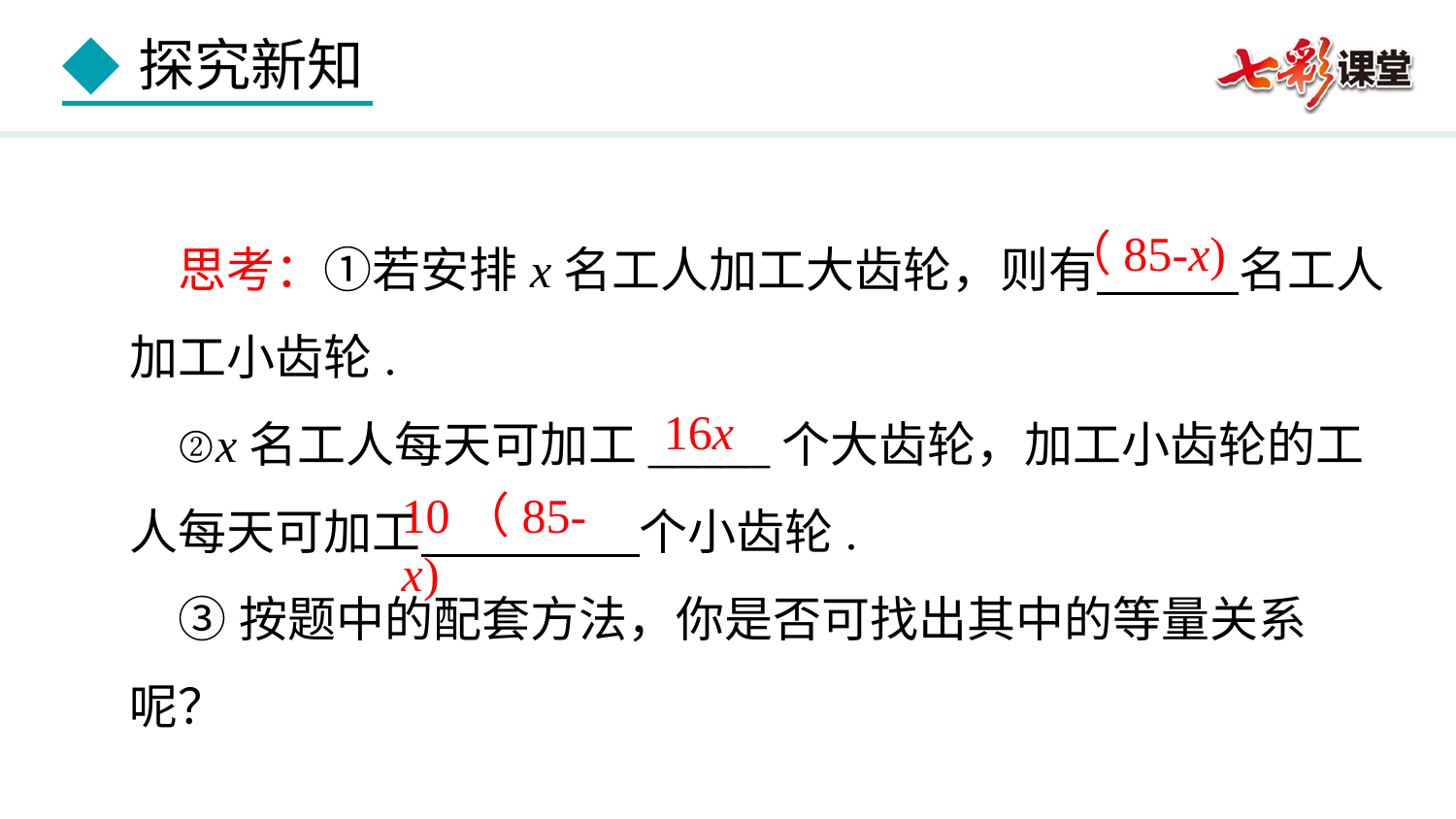

思考：①若安排x名工人加工大齿轮，则有             名工人加工小齿轮.
②x名工人每天可加工_____个大齿轮，加工小齿轮的工人每天可加工                    个小齿轮.
③按题中的配套方法，你是否可找出其中的等量关系呢？
（85-x)
16x
10（85-x)